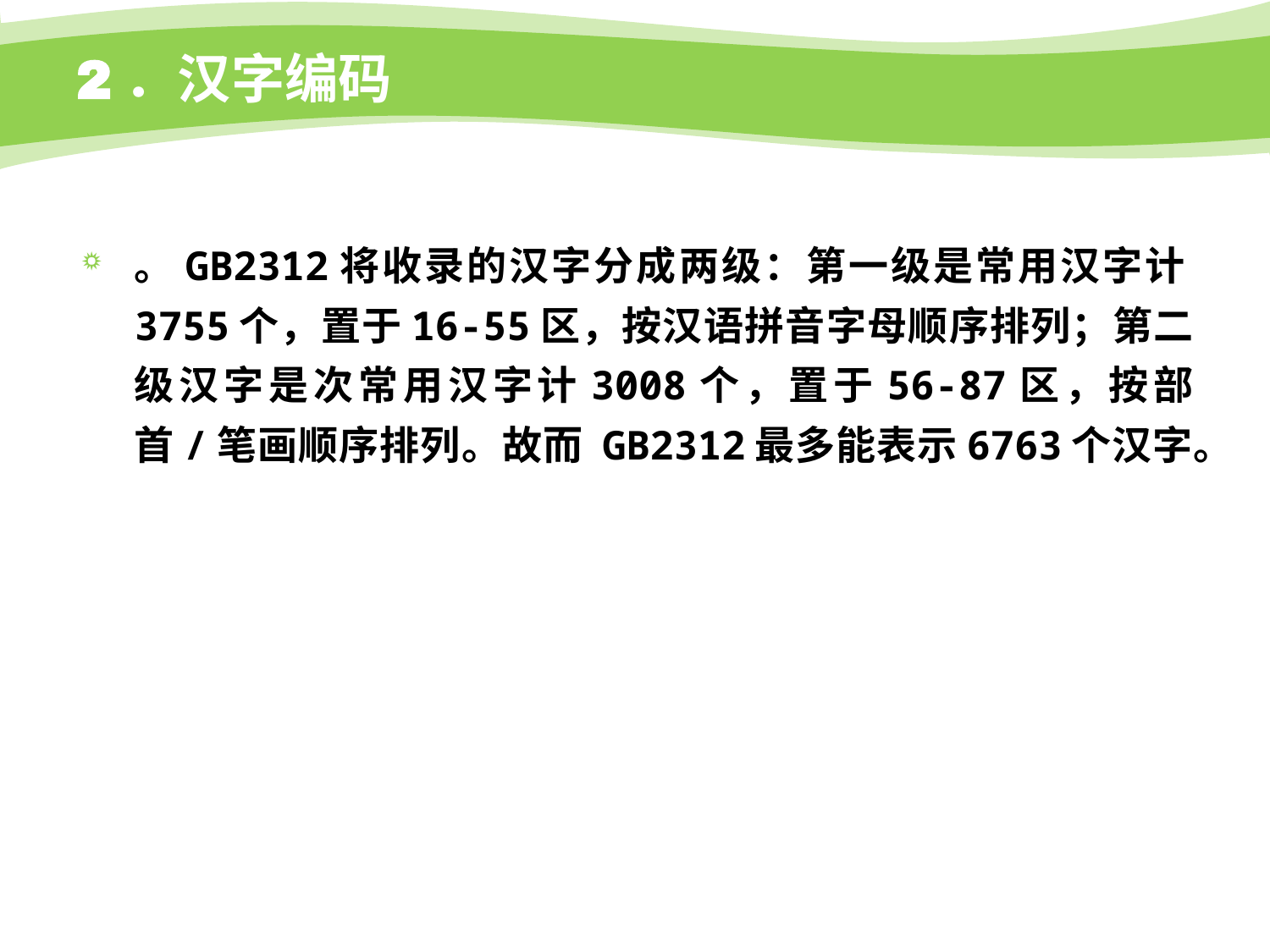

# 2．汉字编码
。GB2312将收录的汉字分成两级：第一级是常用汉字计3755个，置于16-55区，按汉语拼音字母顺序排列；第二级汉字是次常用汉字计3008个，置于56-87区，按部首/笔画顺序排列。故而 GB2312最多能表示6763个汉字。